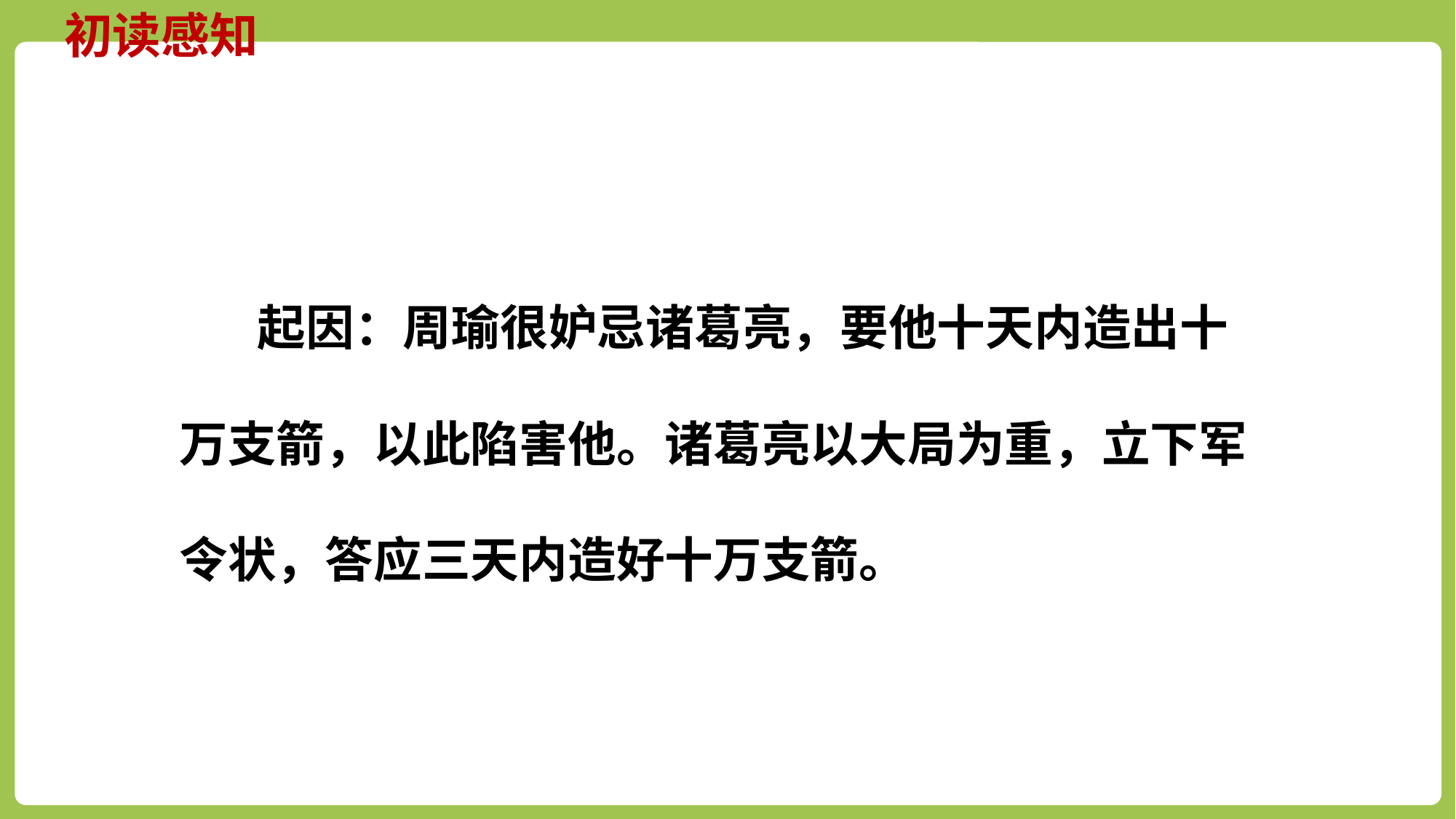

初读感知
      起因：周瑜很妒忌诸葛亮，要他十天内造出十万支箭，以此陷害他。诸葛亮以大局为重，立下军令状，答应三天内造好十万支箭。